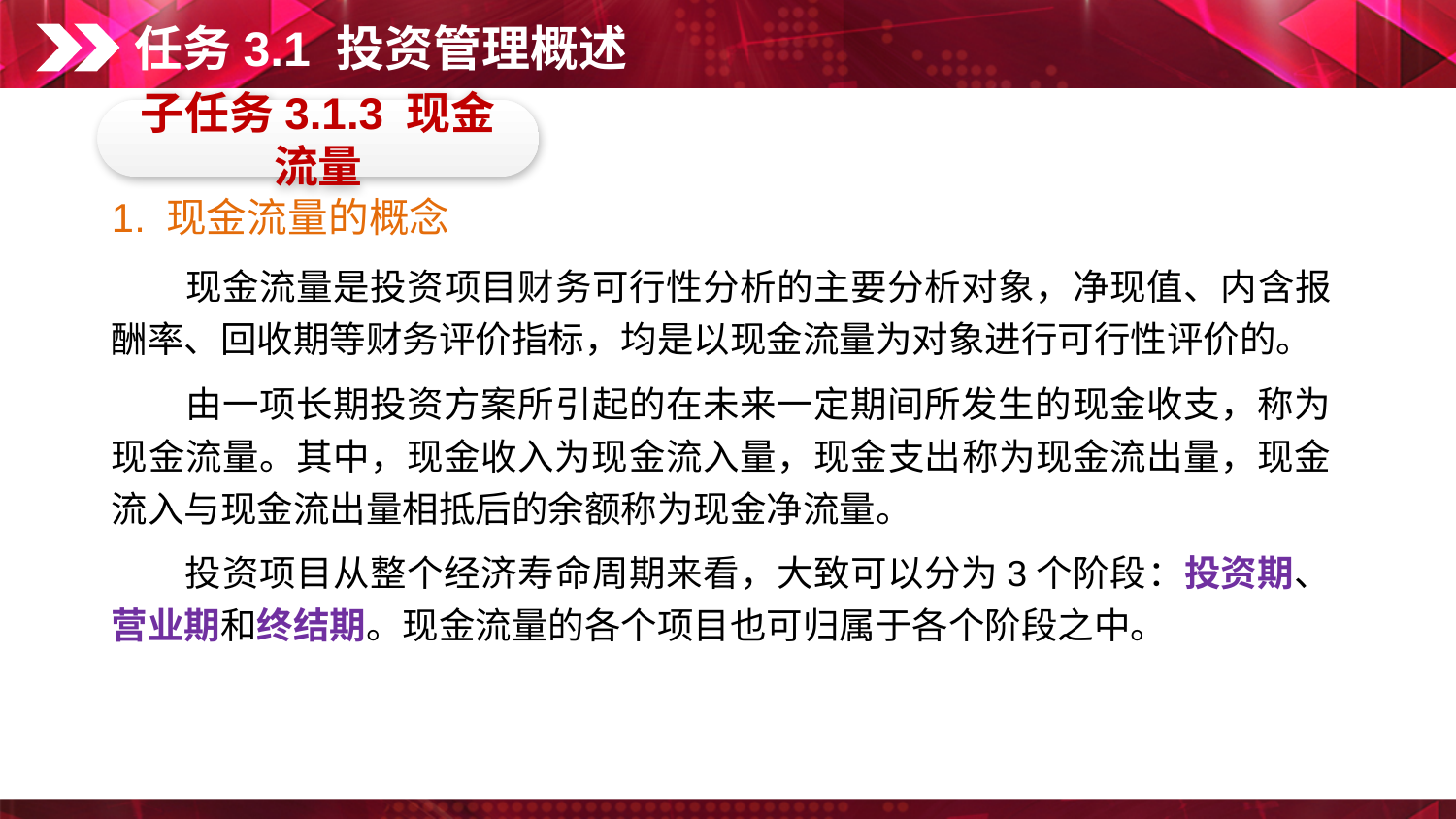

任务3.1 投资管理概述

子任务3.1.3 现金流量
1. 现金流量的概念
　　现金流量是投资项目财务可行性分析的主要分析对象，净现值、内含报酬率、回收期等财务评价指标，均是以现金流量为对象进行可行性评价的。
　　由一项长期投资方案所引起的在未来一定期间所发生的现金收支，称为现金流量。其中，现金收入为现金流入量，现金支出称为现金流出量，现金流入与现金流出量相抵后的余额称为现金净流量。
　　投资项目从整个经济寿命周期来看，大致可以分为3个阶段：投资期、营业期和终结期。现金流量的各个项目也可归属于各个阶段之中。